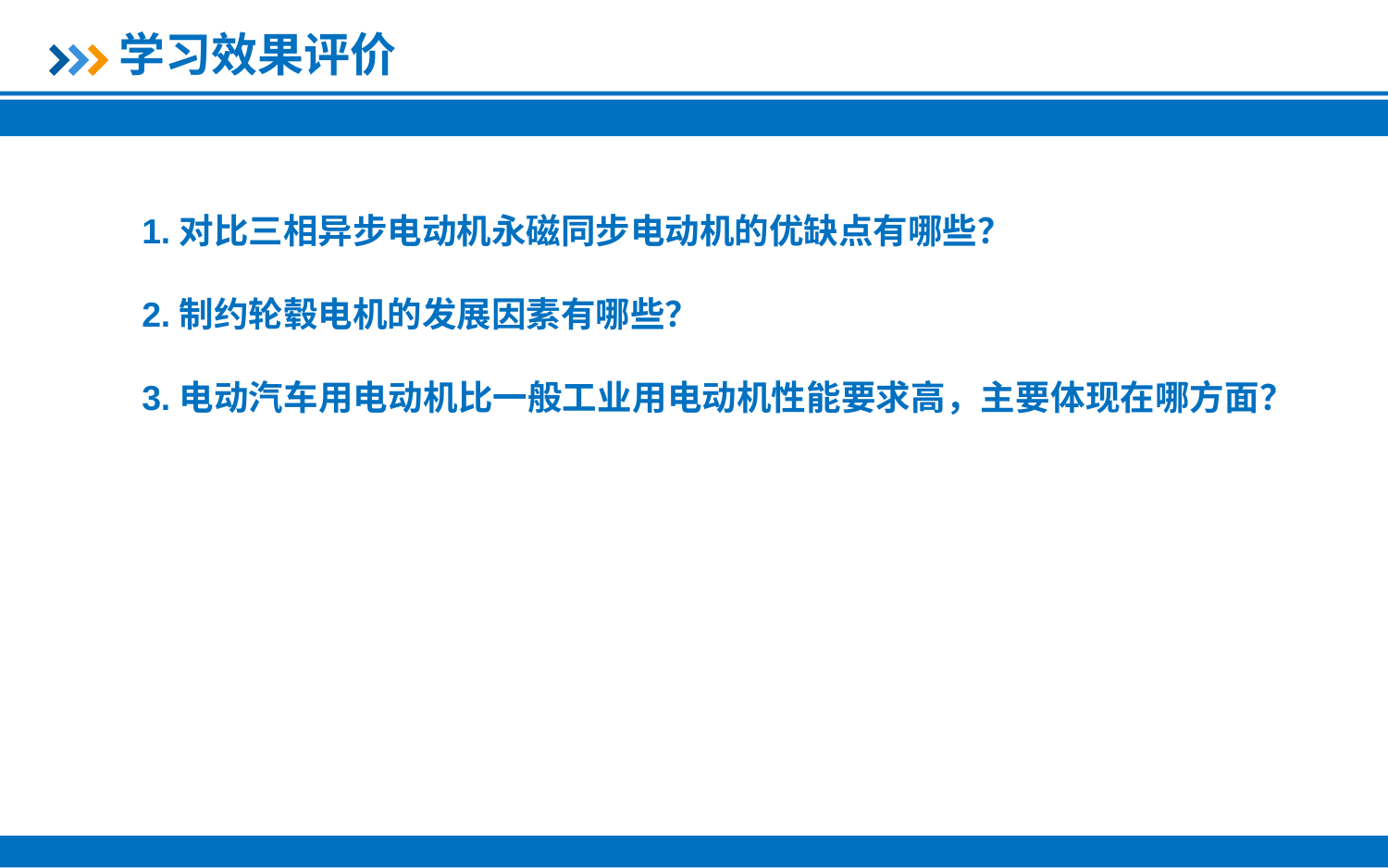

学习效果评价
1.对比三相异步电动机永磁同步电动机的优缺点有哪些？
2.制约轮毂电机的发展因素有哪些？
3.电动汽车用电动机比一般工业用电动机性能要求高，主要体现在哪方面？